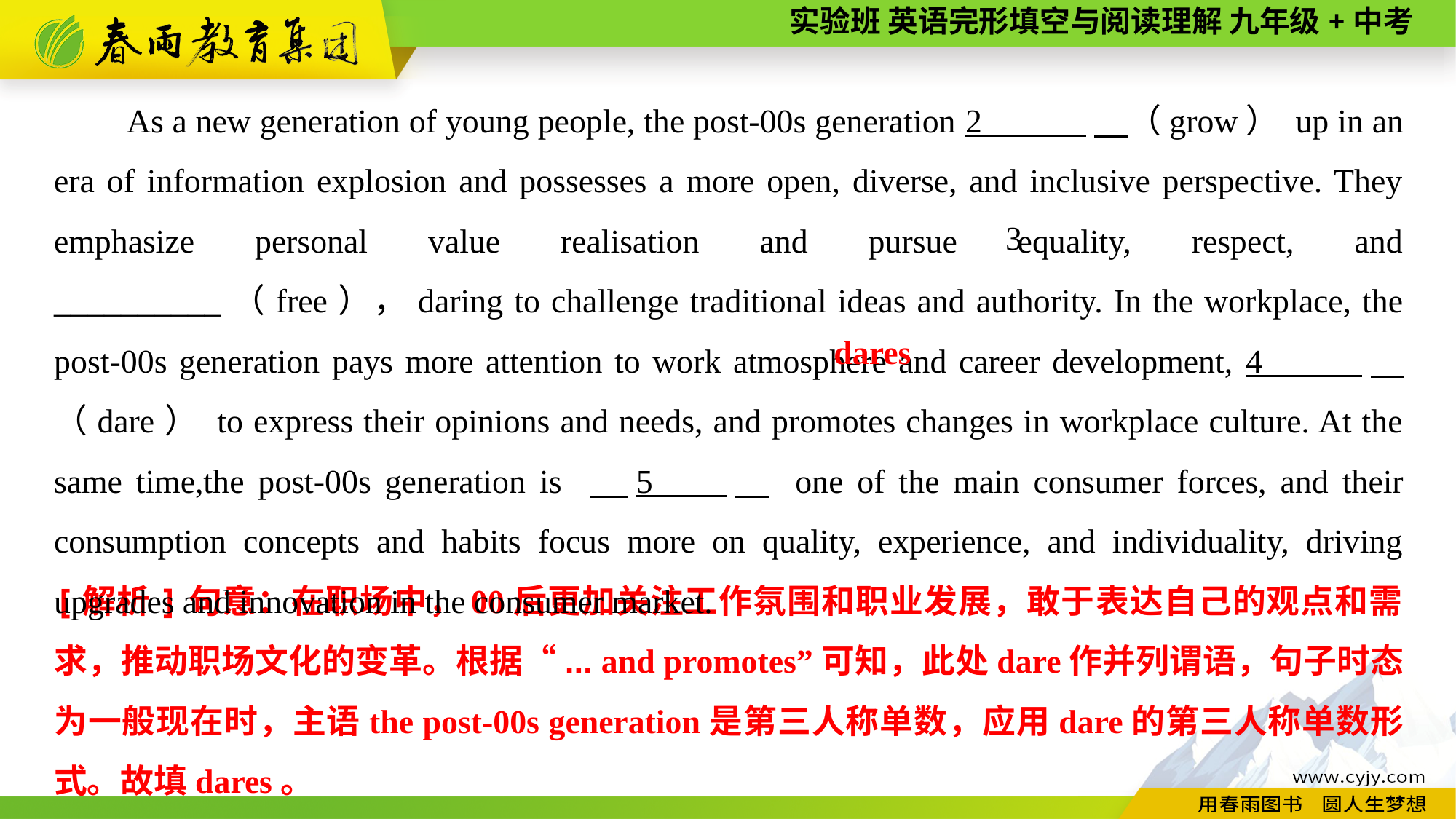

As a new generation of young people, the post-00s generation 2            　（grow） up in an era of information explosion and possesses a more open, diverse, and inclusive perspective. They emphasize personal value realisation and pursue equality, respect, and __________（free），daring to challenge traditional ideas and authority. In the workplace, the post-00s generation pays more attention to work atmosphere and career development, 4        　（dare） to express their opinions and needs, and promotes changes in workplace culture. At the same time,the post-00s generation is 　5     　 one of the main consumer forces, and their consumption concepts and habits focus more on quality, experience, and individuality, driving upgrades and innovation in the consumer market.
3
dares
[解析]句意：在职场中，00后更加关注工作氛围和职业发展，敢于表达自己的观点和需求，推动职场文化的变革。根据“... and promotes”可知，此处dare作并列谓语，句子时态为一般现在时，主语the post-00s generation是第三人称单数，应用dare的第三人称单数形式。故填dares。